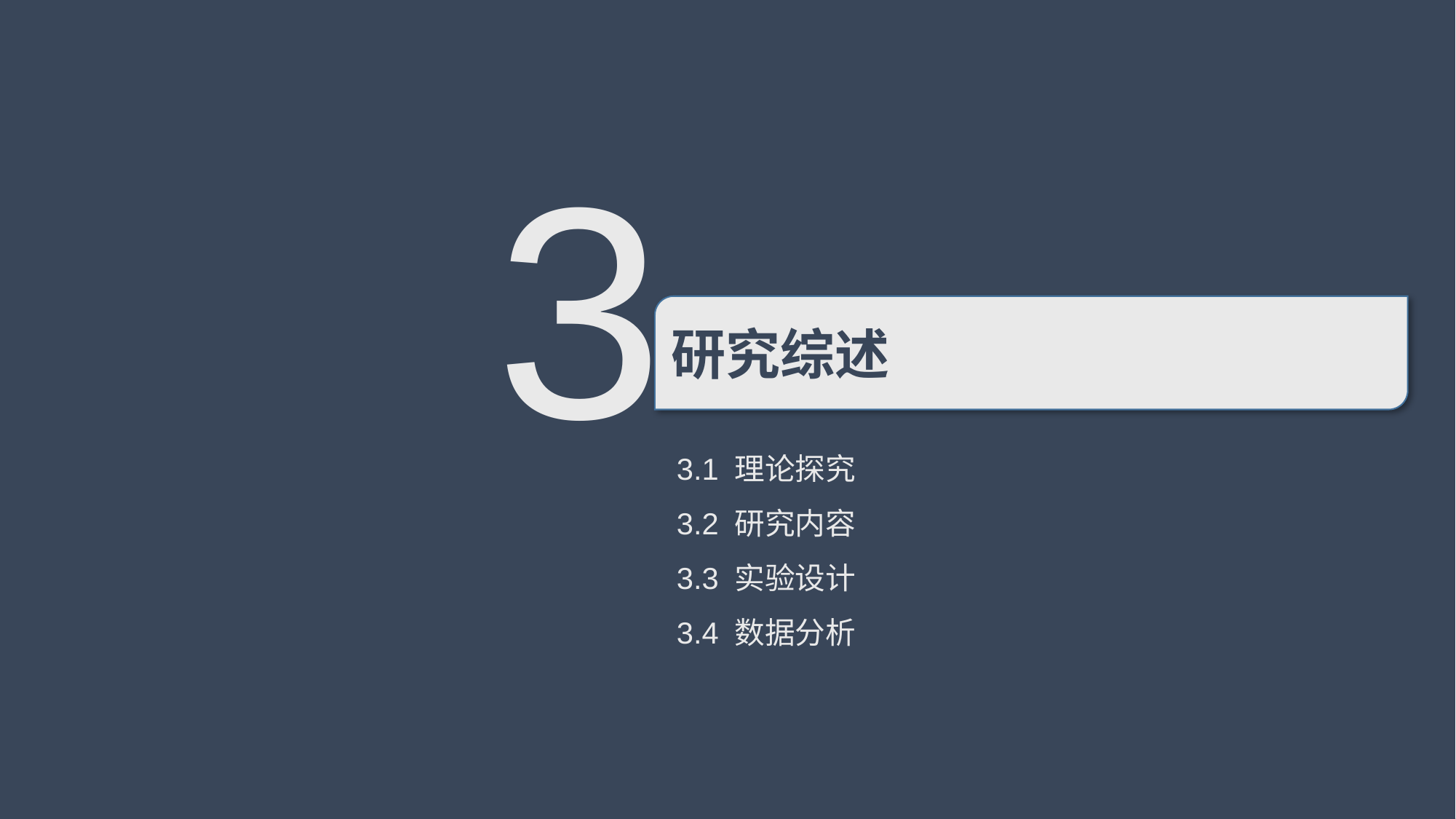

3
研究综述
3.1 理论探究
3.2 研究内容
3.3 实验设计
3.4 数据分析